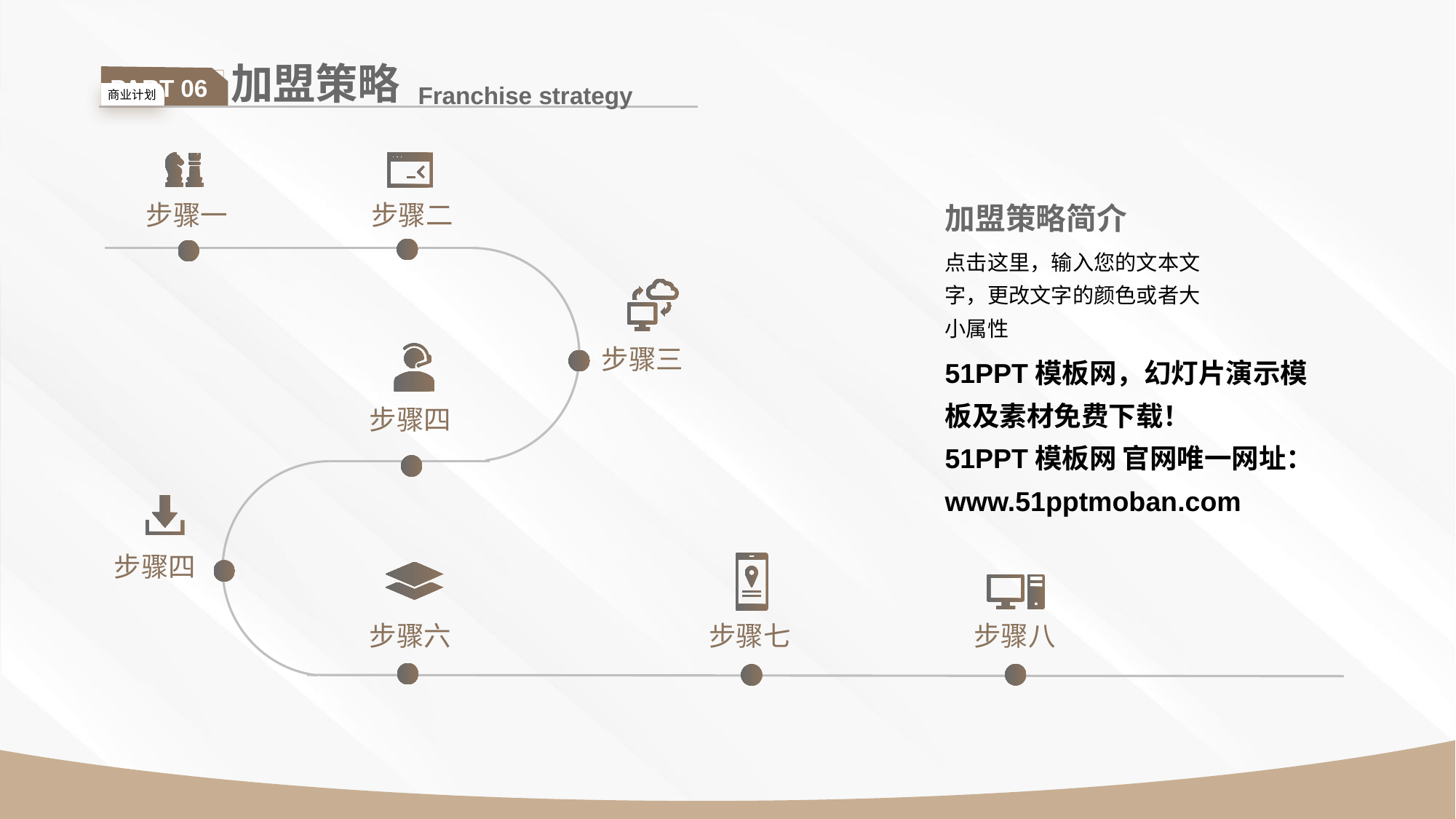

加盟策略
PART 06
Franchise strategy
商业计划

步骤一
步骤二
加盟策略简介
点击这里，输入您的文本文字，更改文字的颜色或者大小属性

51PPT模板网，幻灯片演示模板及素材免费下载！
51PPT模板网 官网唯一网址：www.51pptmoban.com
步骤三

步骤四

步骤四

步骤六
步骤七
步骤八